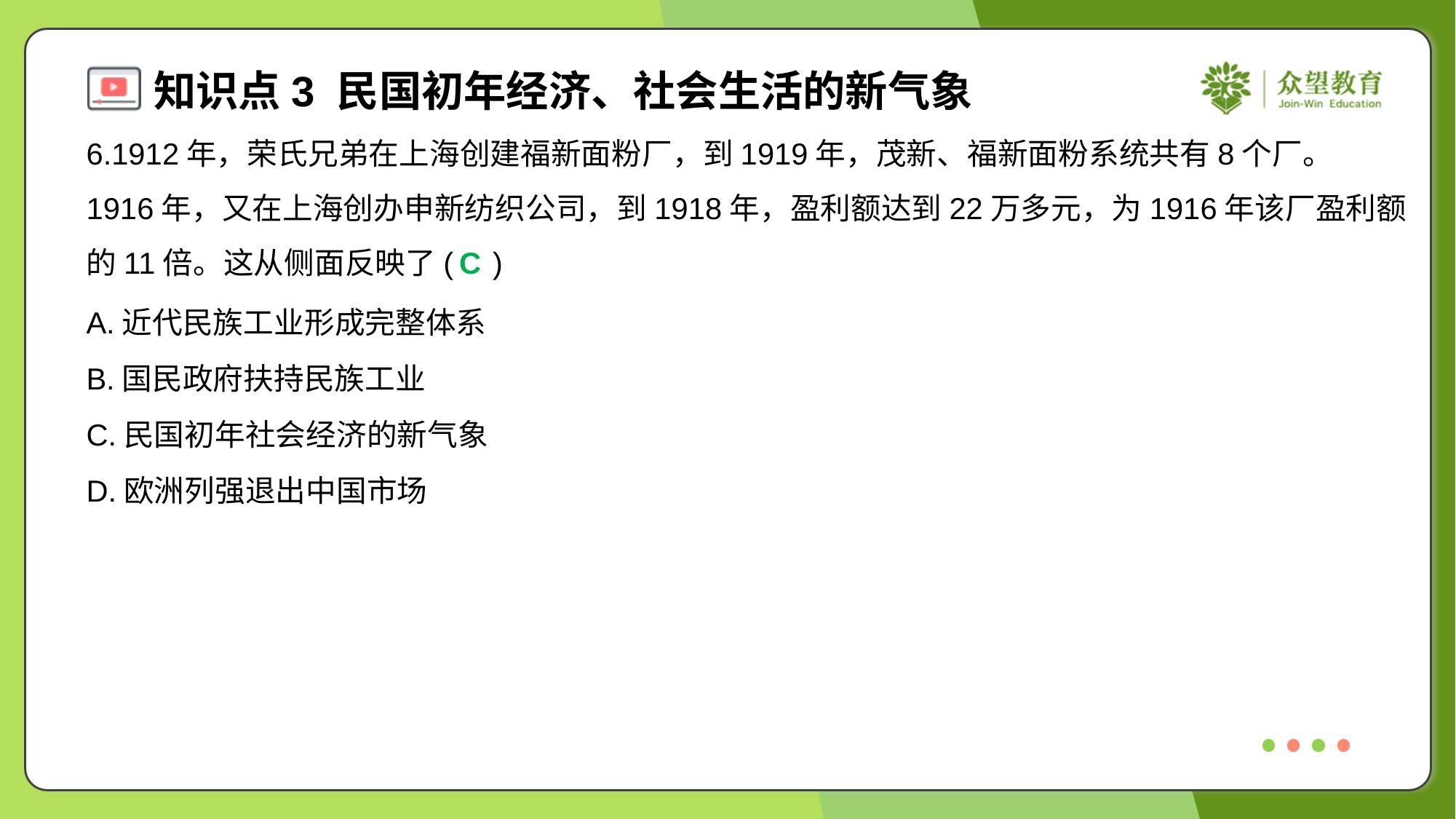

6.1912年，荣氏兄弟在上海创建福新面粉厂，到1919年，茂新、福新面粉系统共有8个厂。
1916年，又在上海创办申新纺织公司，到1918年，盈利额达到22万多元，为1916年该厂盈利额
的11倍。这从侧面反映了(     )
C
A.近代民族工业形成完整体系
B.国民政府扶持民族工业
C.民国初年社会经济的新气象
D.欧洲列强退出中国市场